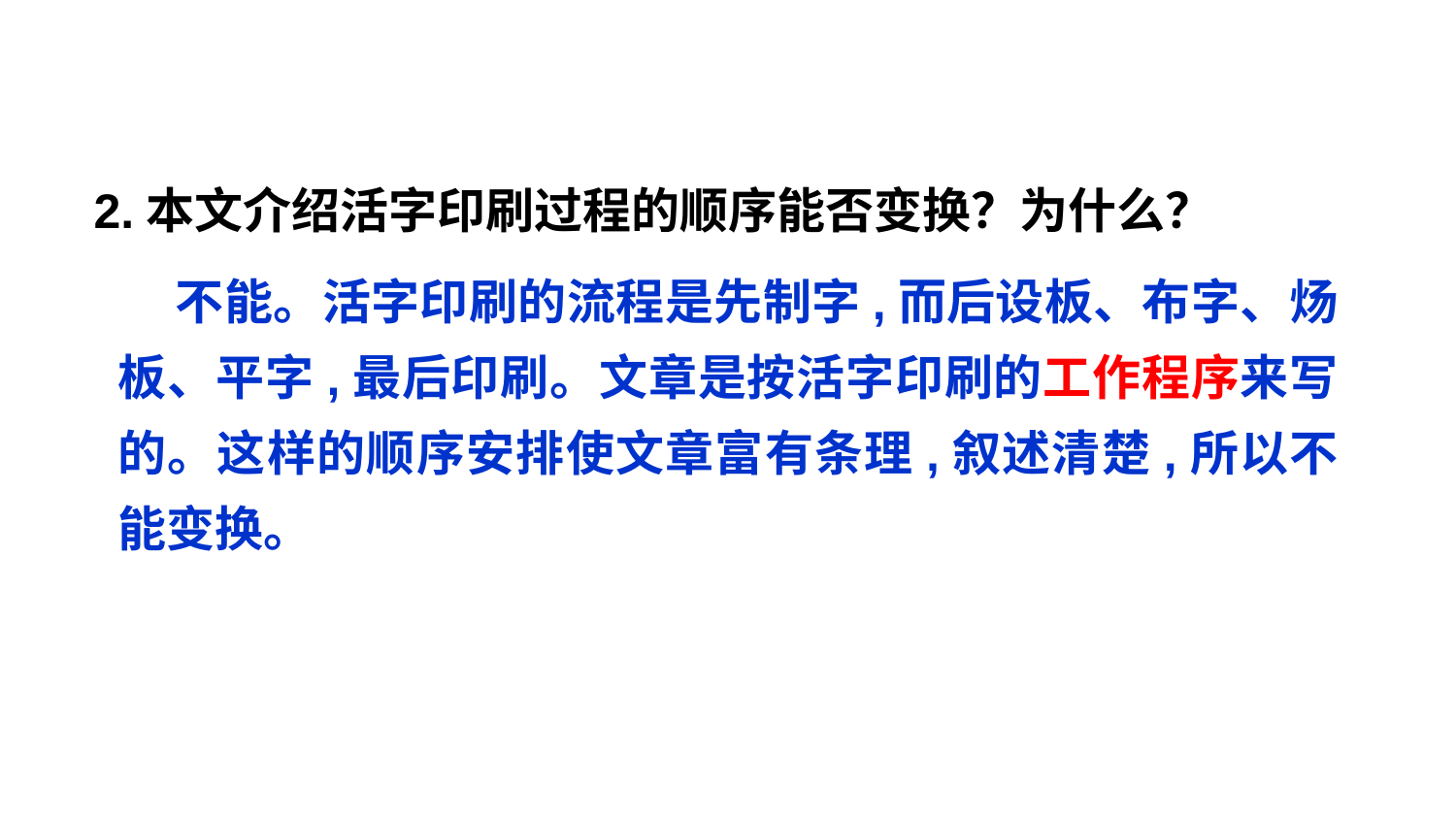

2.本文介绍活字印刷过程的顺序能否变换？为什么？
    不能。活字印刷的流程是先制字,而后设板、布字、炀板、平字,最后印刷。文章是按活字印刷的工作程序来写的。这样的顺序安排使文章富有条理,叙述清楚,所以不能变换。